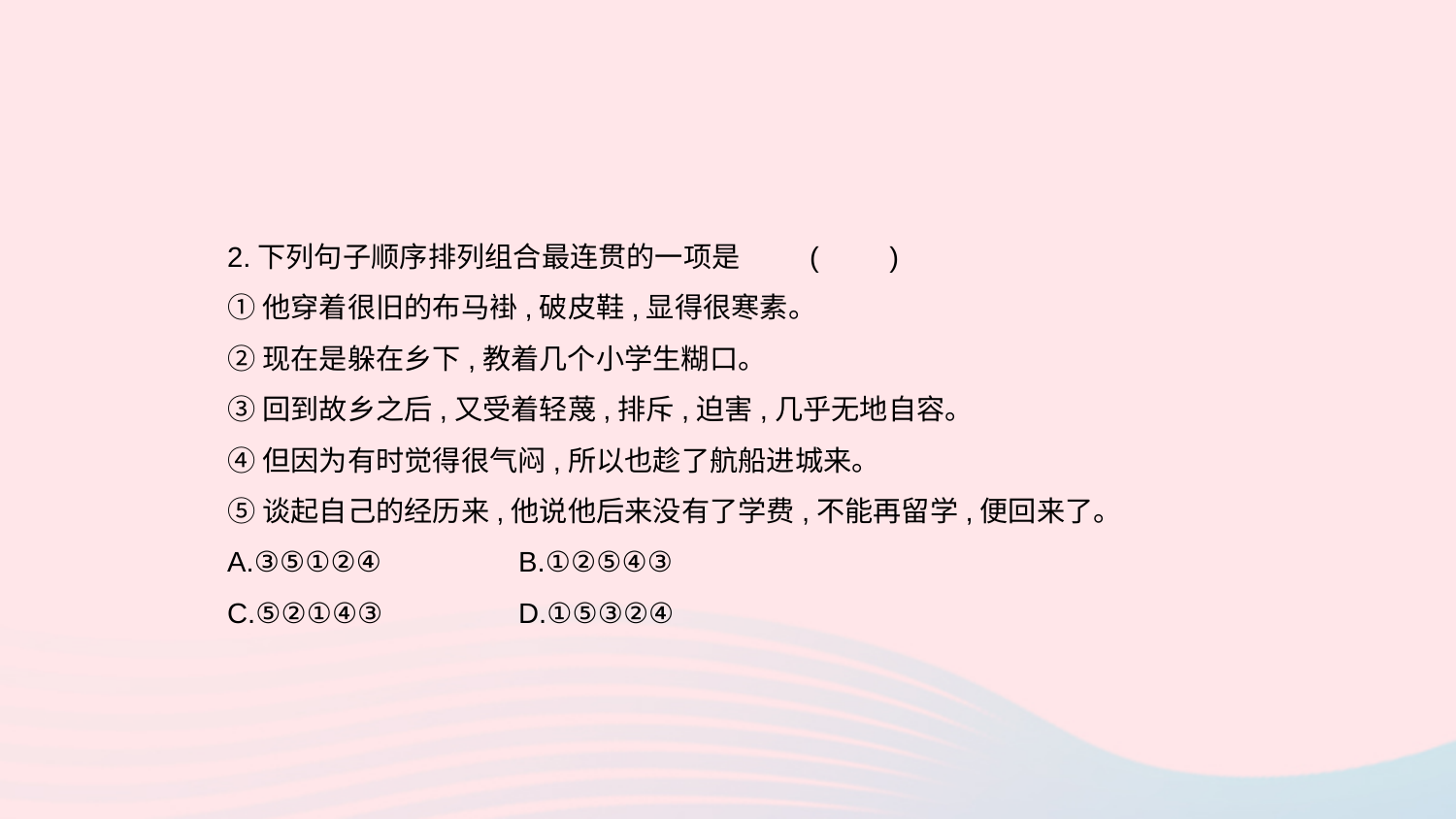

2.下列句子顺序排列组合最连贯的一项是	(　　)
①他穿着很旧的布马褂,破皮鞋,显得很寒素。
②现在是躲在乡下,教着几个小学生糊口。
③回到故乡之后,又受着轻蔑,排斥,迫害,几乎无地自容。
④但因为有时觉得很气闷,所以也趁了航船进城来。
⑤谈起自己的经历来,他说他后来没有了学费,不能再留学,便回来了。
A.③⑤①②④	B.①②⑤④③
C.⑤②①④③	D.①⑤③②④